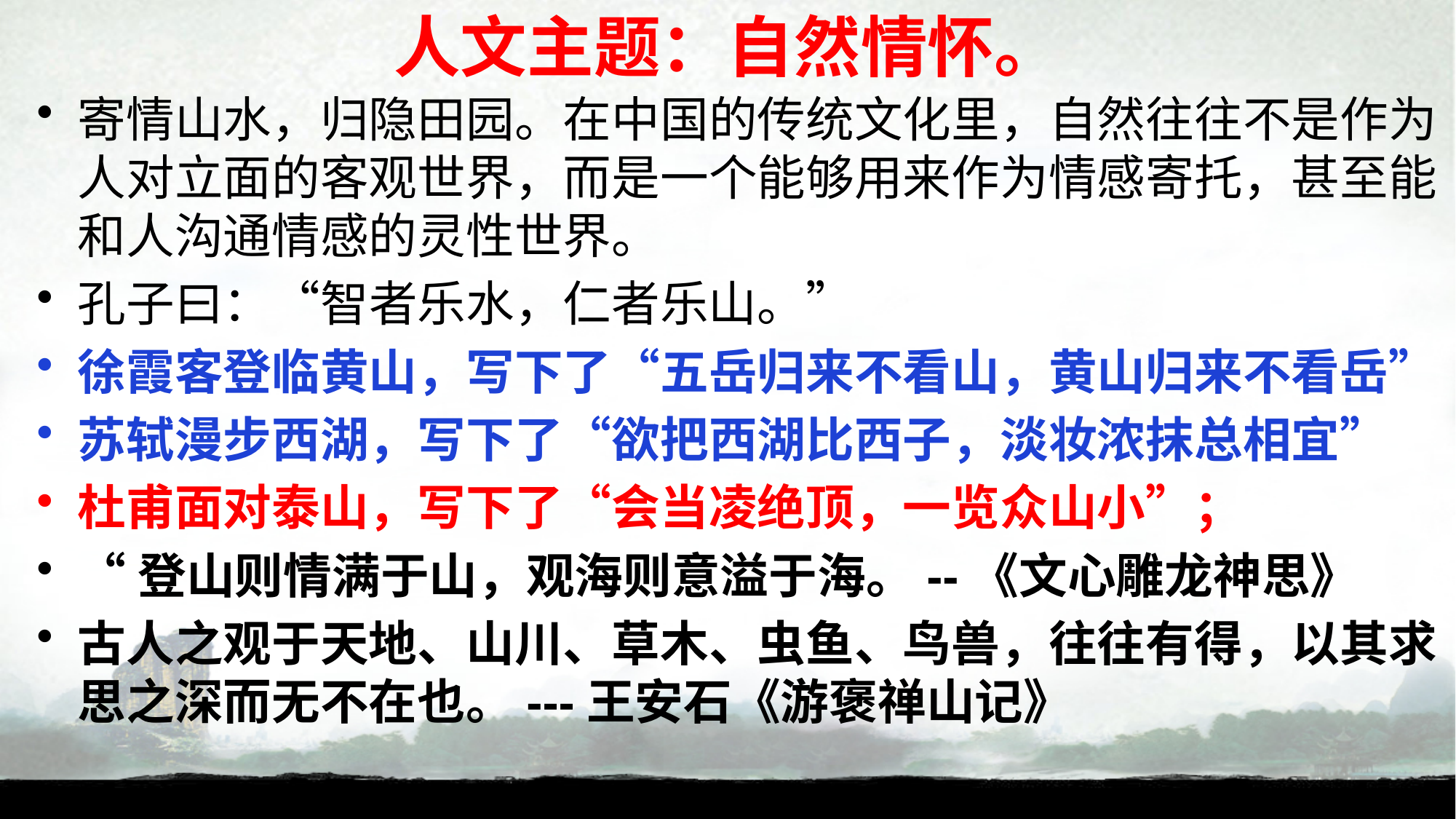

# 人文主题：自然情怀。
寄情山水，归隐田园。在中国的传统文化里，自然往往不是作为人对立面的客观世界，而是一个能够用来作为情感寄托，甚至能和人沟通情感的灵性世界。
孔子曰：“智者乐水，仁者乐山。”
徐霞客登临黄山，写下了“五岳归来不看山，黄山归来不看岳”
苏轼漫步西湖，写下了“欲把西湖比西子，淡妆浓抹总相宜”
杜甫面对泰山，写下了“会当凌绝顶，一览众山小”；
“登山则情满于山，观海则意溢于海。--《文心雕龙神思》
古人之观于天地、山川、草木、虫鱼、鸟兽，往往有得，以其求思之深而无不在也。---王安石《游褒禅山记》